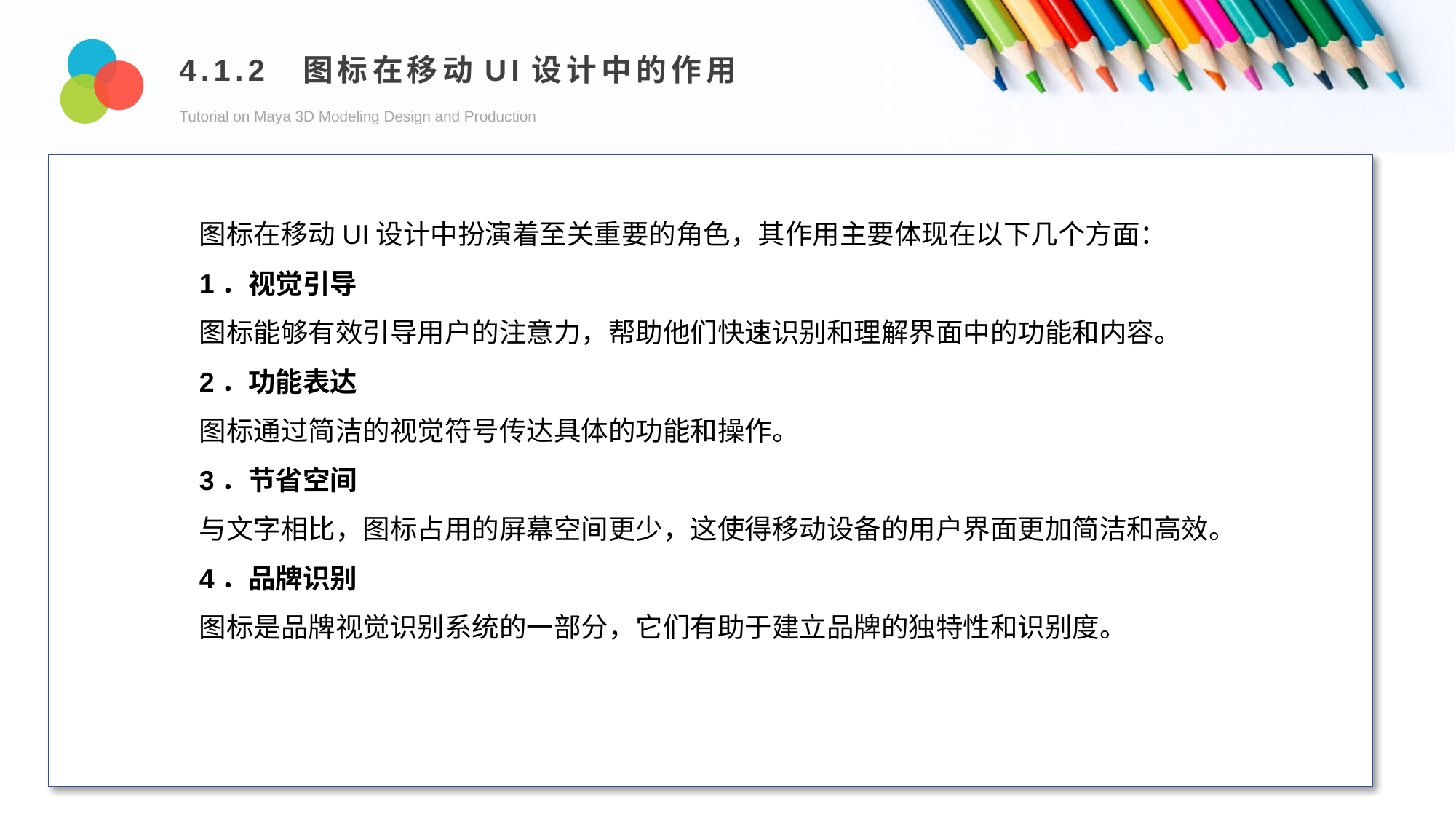

4.1.2  图标在移动UI设计中的作用
Tutorial on Maya 3D Modeling Design and Production
Design and Production
图标在移动UI设计中扮演着至关重要的角色，其作用主要体现在以下几个方面：
1．视觉引导
图标能够有效引导用户的注意力，帮助他们快速识别和理解界面中的功能和内容。
2．功能表达
图标通过简洁的视觉符号传达具体的功能和操作。
3．节省空间
与文字相比，图标占用的屏幕空间更少，这使得移动设备的用户界面更加简洁和高效。
4．品牌识别
图标是品牌视觉识别系统的一部分，它们有助于建立品牌的独特性和识别度。